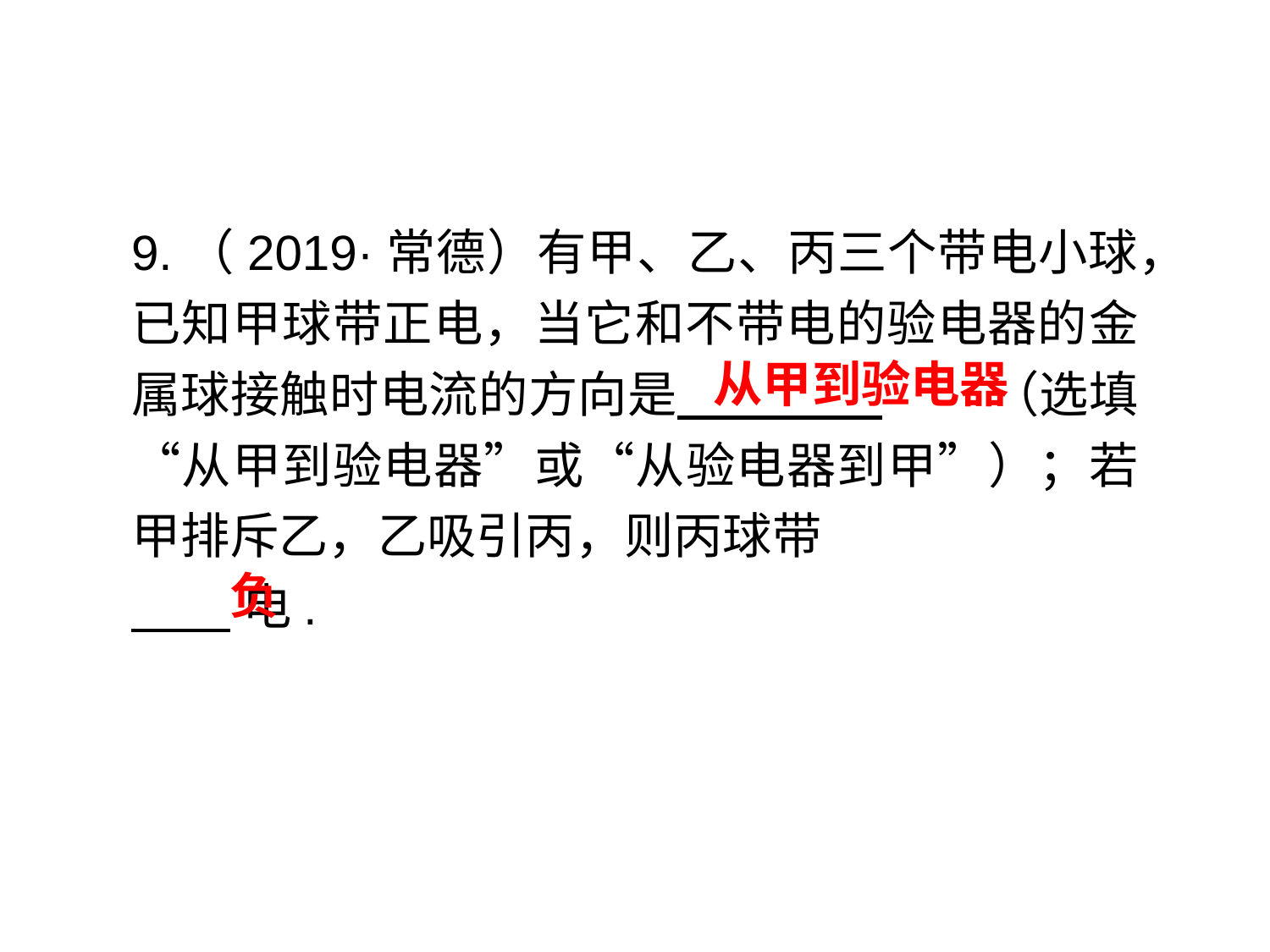

9.（2019·常德）有甲、乙、丙三个带电小球，已知甲球带正电，当它和不带电的验电器的金属球接触时电流的方向是                  .     （选填“从甲到验电器”或“从验电器到甲”）；若甲排斥乙，乙吸引丙，则丙球带
         电.
从甲到验电器
负